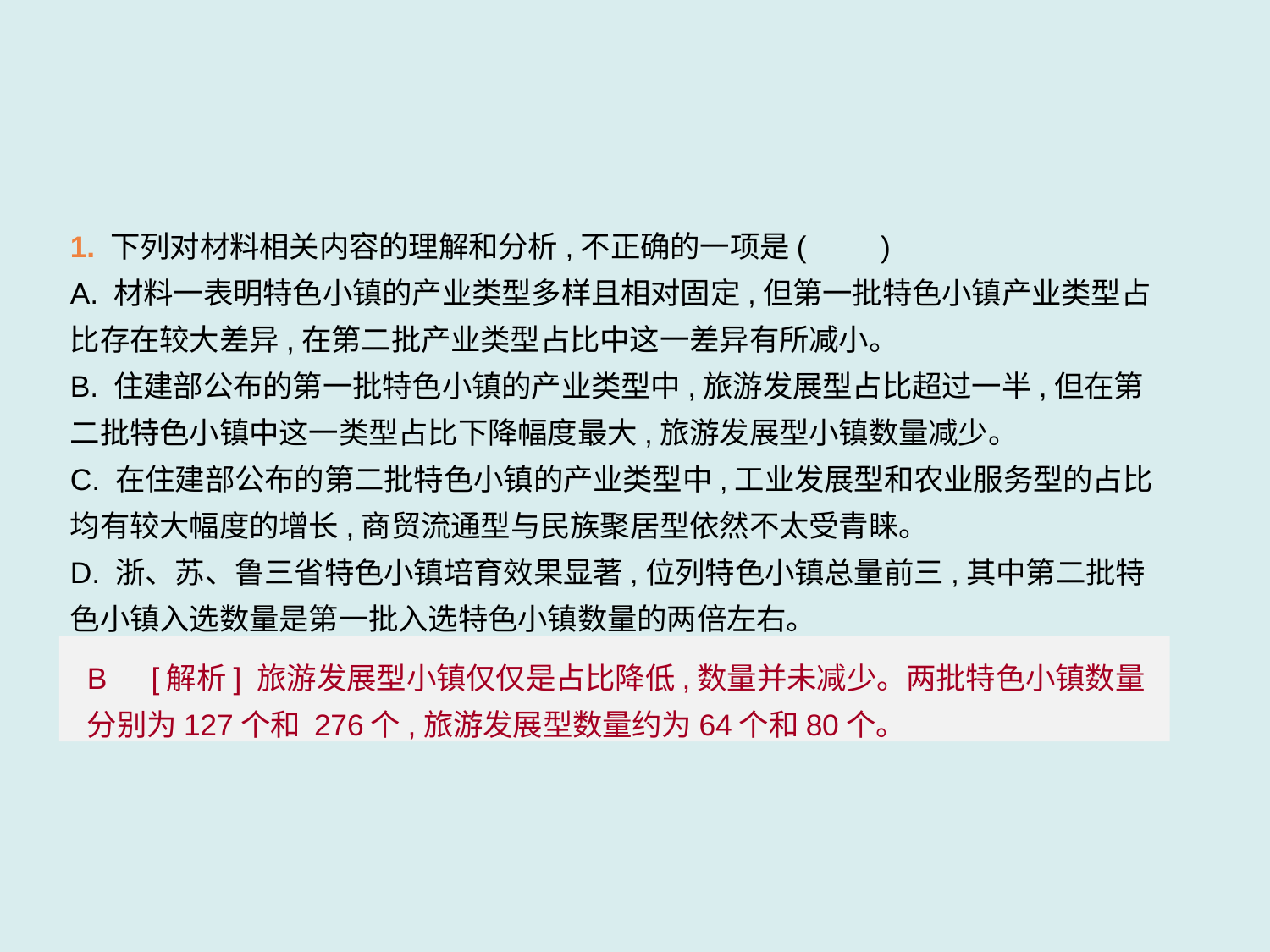

1. 下列对材料相关内容的理解和分析,不正确的一项是(　　)
A. 材料一表明特色小镇的产业类型多样且相对固定,但第一批特色小镇产业类型占比存在较大差异,在第二批产业类型占比中这一差异有所减小。
B. 住建部公布的第一批特色小镇的产业类型中,旅游发展型占比超过一半,但在第二批特色小镇中这一类型占比下降幅度最大,旅游发展型小镇数量减少。
C. 在住建部公布的第二批特色小镇的产业类型中,工业发展型和农业服务型的占比均有较大幅度的增长,商贸流通型与民族聚居型依然不太受青睐。
D. 浙、苏、鲁三省特色小镇培育效果显著,位列特色小镇总量前三,其中第二批特色小镇入选数量是第一批入选特色小镇数量的两倍左右。

B　[解析] 旅游发展型小镇仅仅是占比降低,数量并未减少。两批特色小镇数量分别为127个和 276个,旅游发展型数量约为64个和80个。